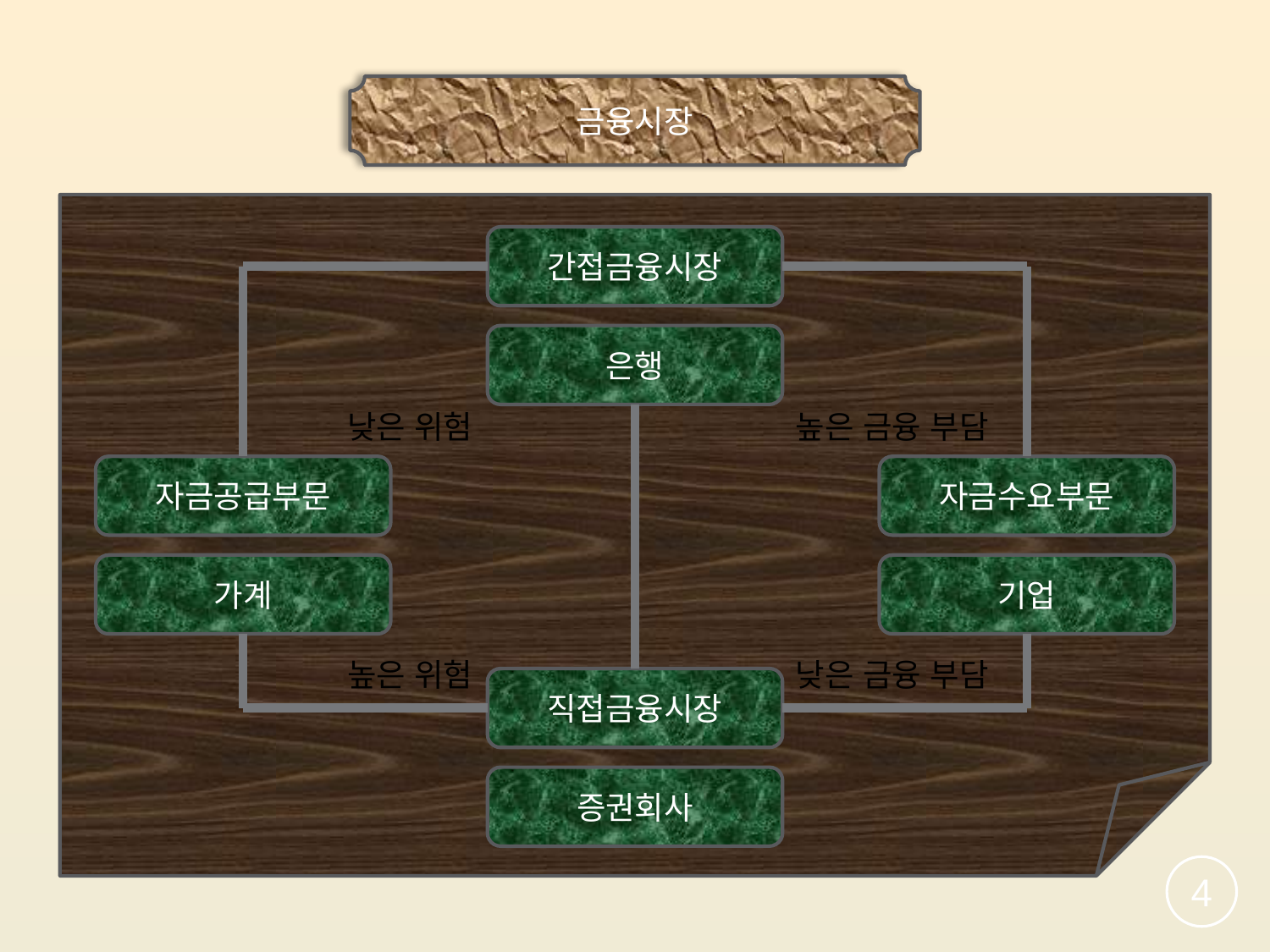

금융시장

간접금융시장
은행
낮은 위험
높은 금융 부담
자금공급부문
자금수요부문
가계
기업
높은 위험
낮은 금융 부담
직접금융시장
증권회사
4